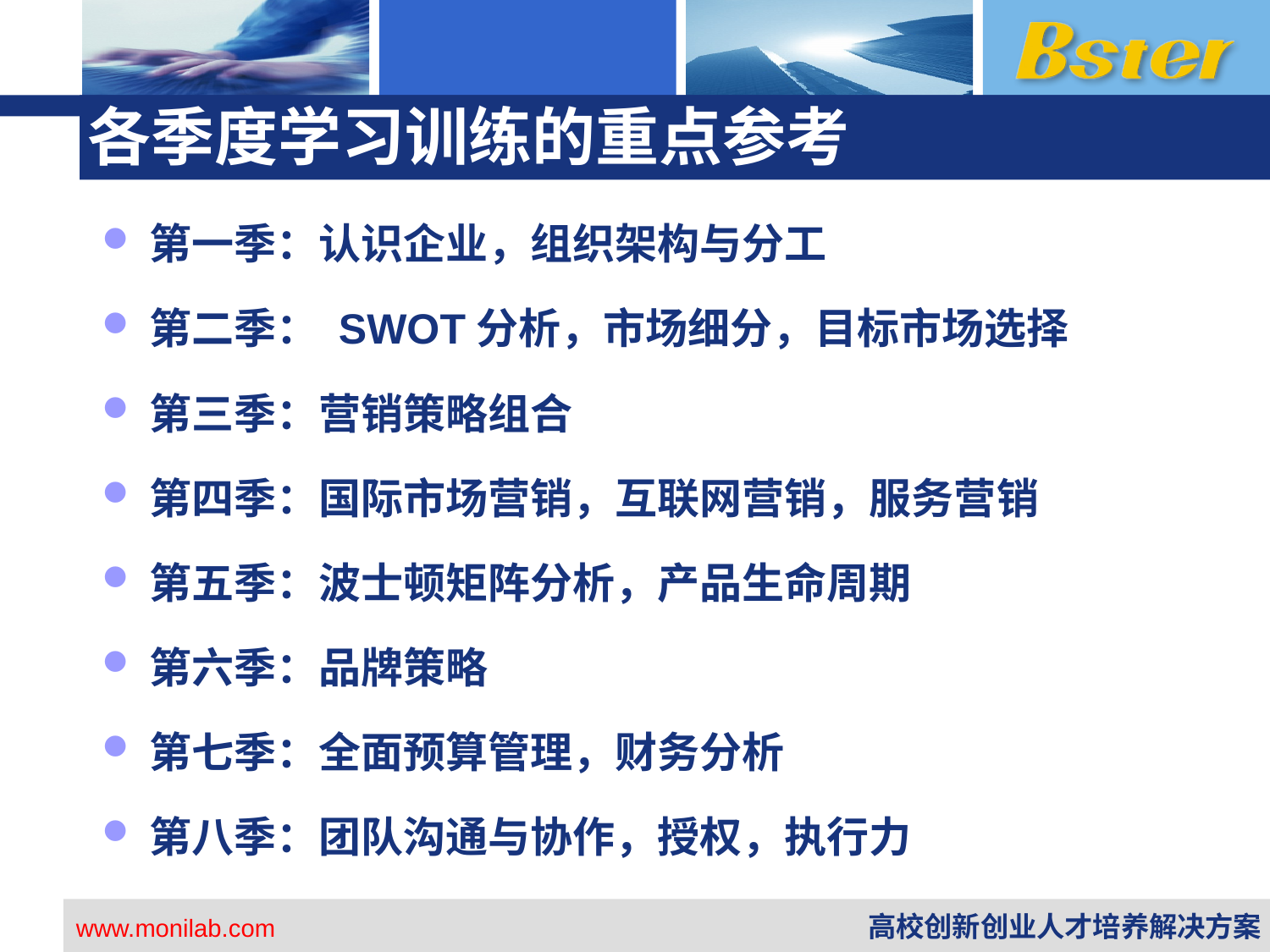

# 各季度学习训练的重点参考
第一季：认识企业，组织架构与分工
第二季： SWOT分析，市场细分，目标市场选择
第三季：营销策略组合
第四季：国际市场营销，互联网营销，服务营销
第五季：波士顿矩阵分析，产品生命周期
第六季：品牌策略
第七季：全面预算管理，财务分析
第八季：团队沟通与协作，授权，执行力